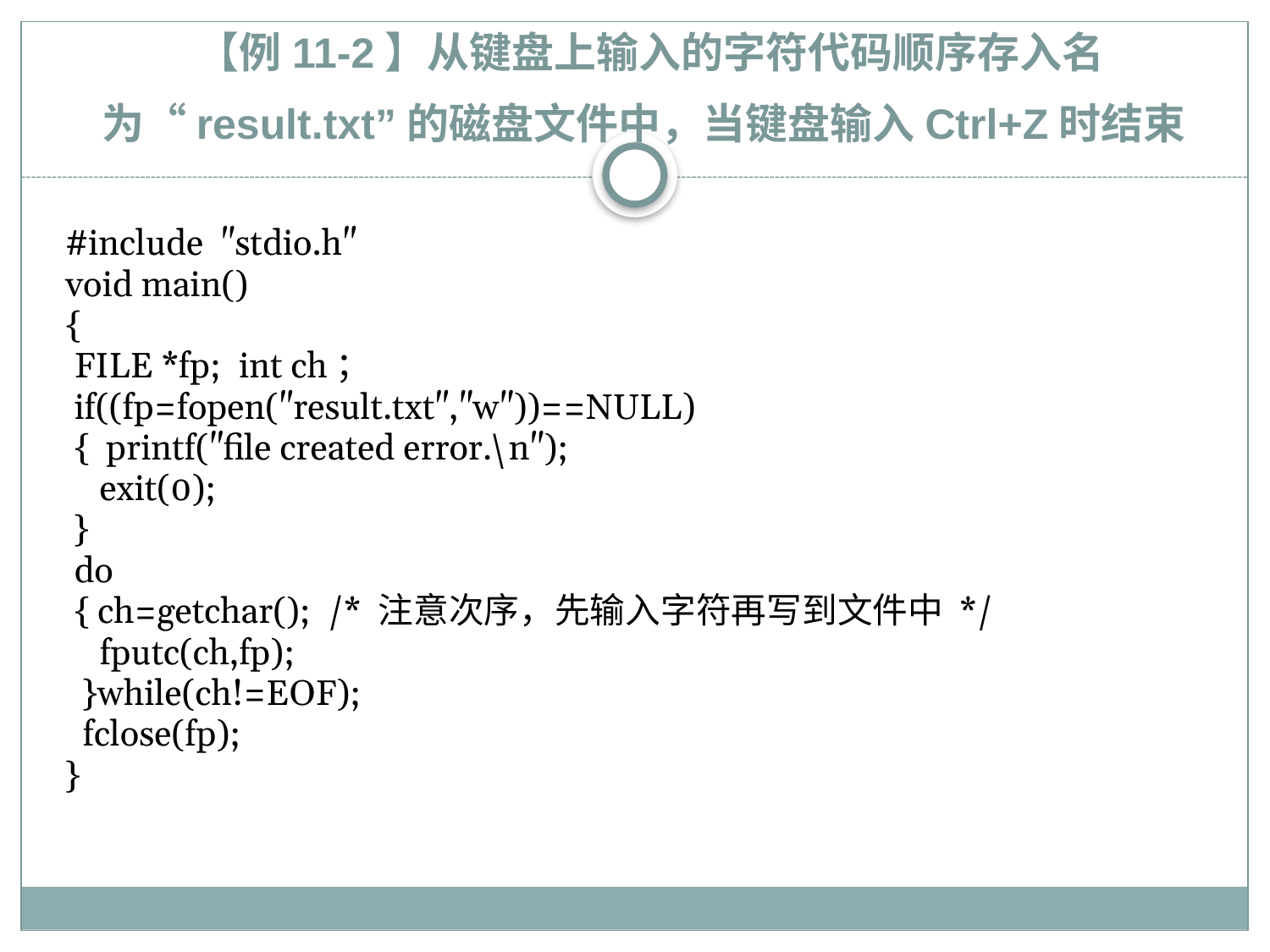

# 【例11-2】从键盘上输入的字符代码顺序存入名为“result.txt”的磁盘文件中，当键盘输入Ctrl+Z时结束
#include  "stdio.h"
void main()
{
 FILE *fp;	 int ch；
 if((fp=fopen("result.txt","w"))==NULL)
 {  printf("file created error.\n");
    exit(0);
 }
 do
 { ch=getchar();  /* 注意次序，先输入字符再写到文件中 */
    fputc(ch,fp);
  }while(ch!=EOF);
  fclose(fp);
}